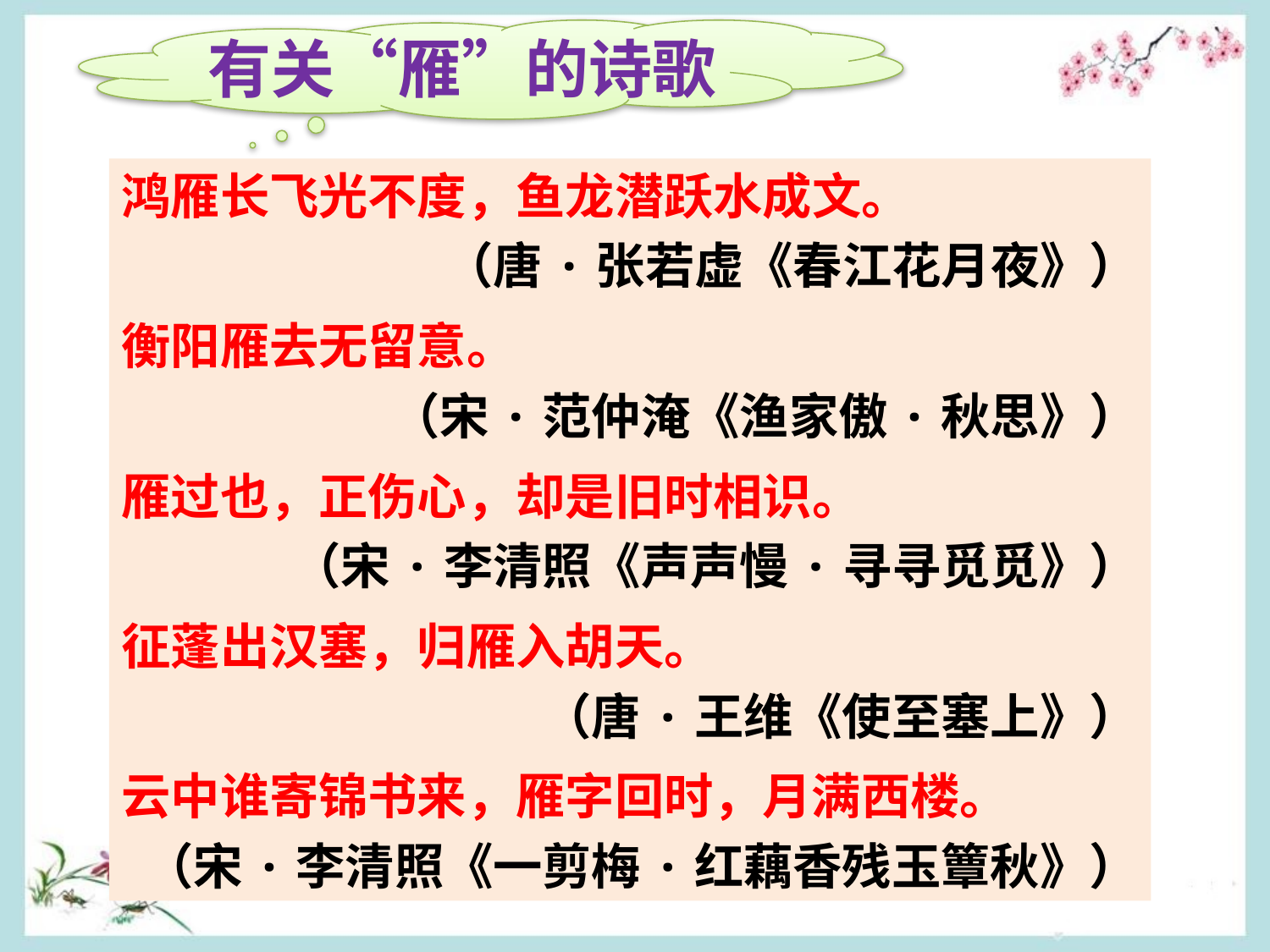

有关“雁”的诗歌
鸿雁长飞光不度，鱼龙潜跃水成文。
（唐·张若虚《春江花月夜》）
衡阳雁去无留意。
（宋·范仲淹《渔家傲·秋思》）
雁过也，正伤心，却是旧时相识。
（宋·李清照《声声慢·寻寻觅觅》）
征蓬出汉塞，归雁入胡天。
（唐·王维《使至塞上》）
云中谁寄锦书来，雁字回时，月满西楼。
（宋·李清照《一剪梅·红藕香残玉簟秋》）